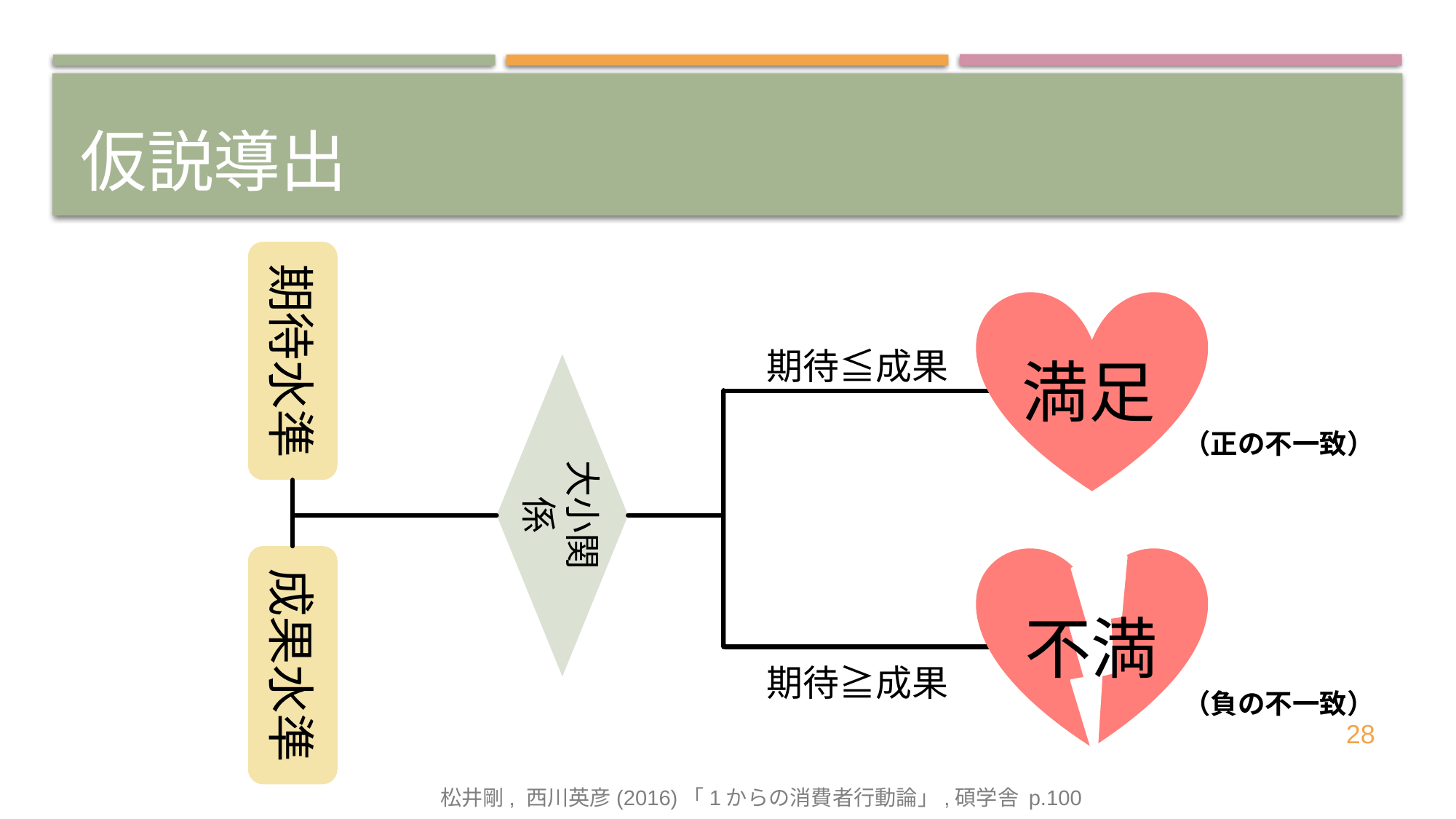

# 仮説導出
期待水準

満足
期待≦成果
大小関係

不満
成果水準
期待≧成果
（正の不一致）
（負の不一致）
28
松井剛, 西川英彦(2016)「1からの消費者行動論」,碩学舎 p.100